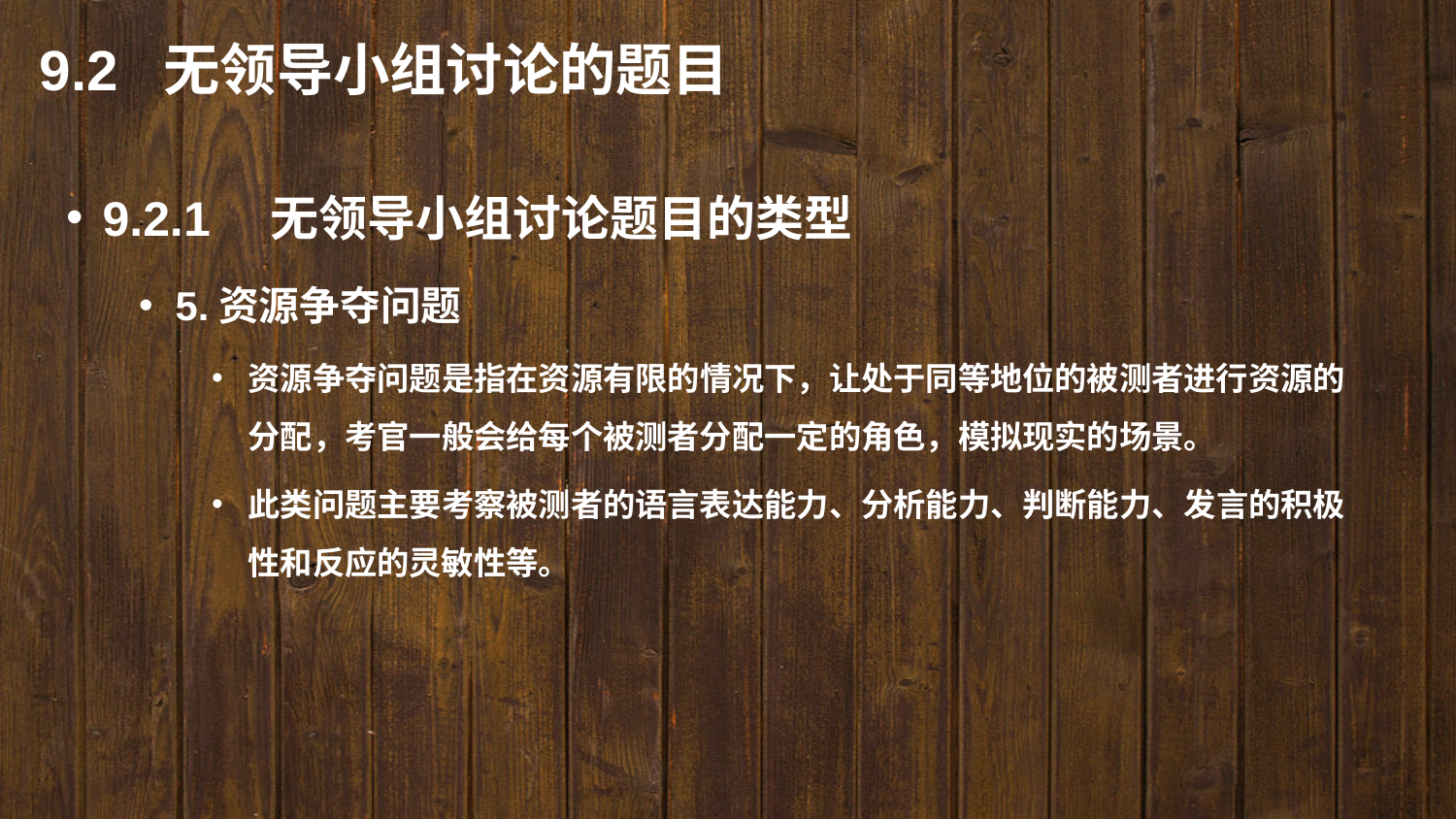

9.2  无领导小组讨论的题目
9.2.1　无领导小组讨论题目的类型
5.资源争夺问题
资源争夺问题是指在资源有限的情况下，让处于同等地位的被测者进行资源的分配，考官一般会给每个被测者分配一定的角色，模拟现实的场景。
此类问题主要考察被测者的语言表达能力、分析能力、判断能力、发言的积极性和反应的灵敏性等。